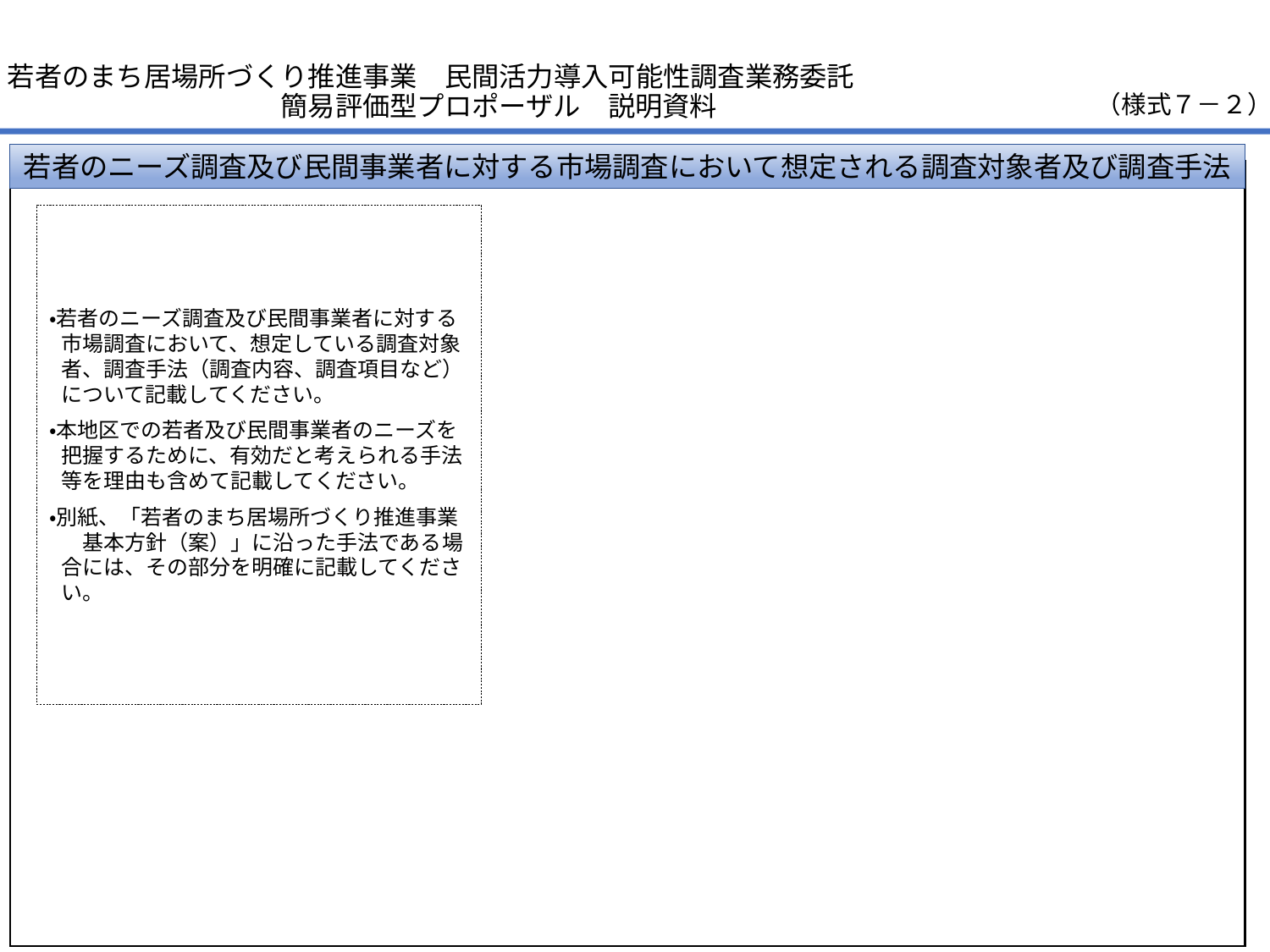

若者のまち居場所づくり推進事業　民間活力導入可能性調査業務委託
　　　　　　　　　　簡易評価型プロポーザル　説明資料
（様式７－２）

若者のニーズ調査及び民間事業者に対する市場調査において想定される調査対象者及び調査手法

・若者のニーズ調査及び民間事業者に対する市場調査において、想定している調査対象者、調査手法（調査内容、調査項目など）について記載してください。
・本地区での若者及び民間事業者のニーズを把握するために、有効だと考えられる手法等を理由も含めて記載してください。
・別紙、「若者のまち居場所づくり推進事業　基本方針（案）」に沿った手法である場合には、その部分を明確に記載してください。